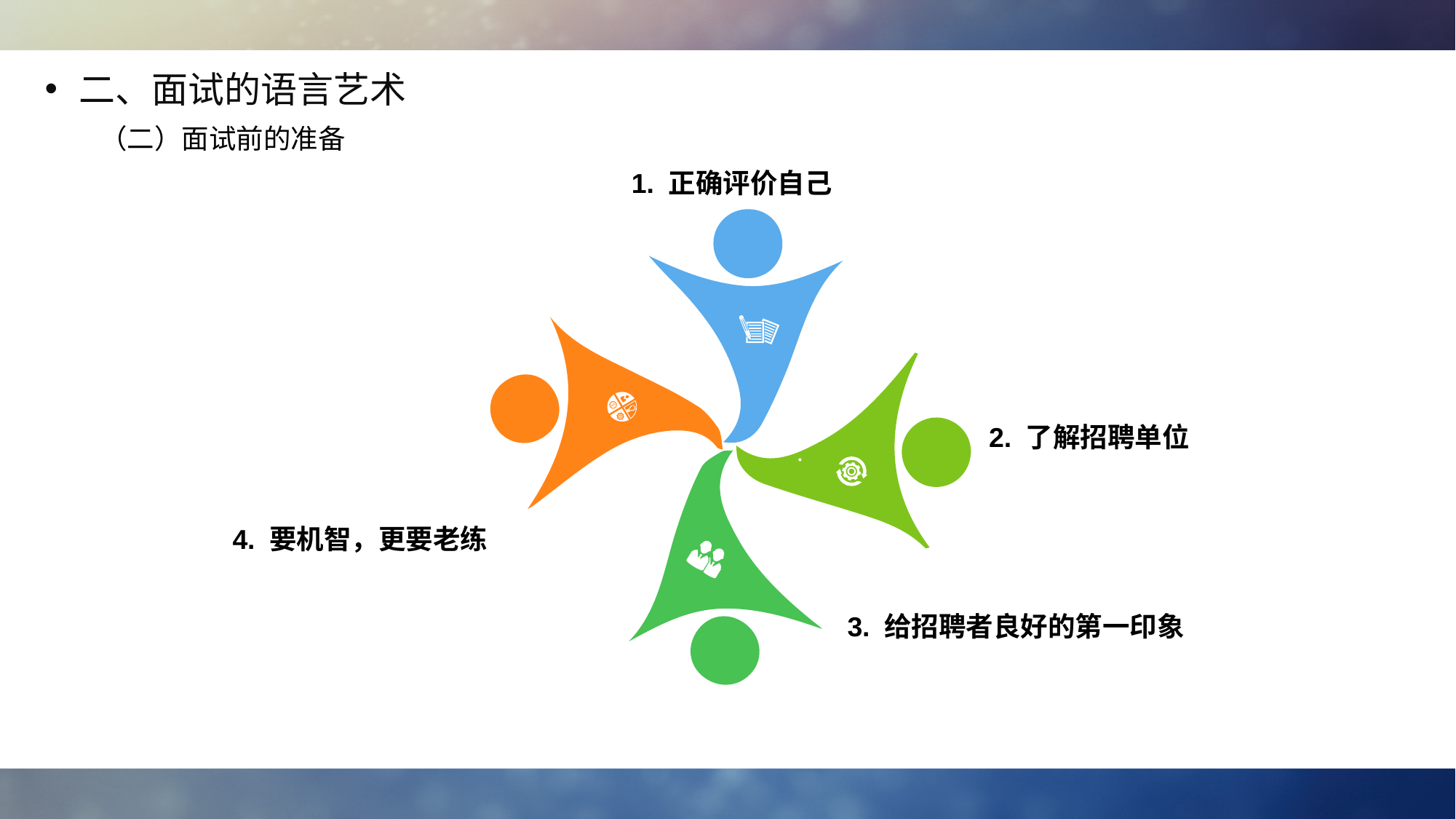

二、面试的语言艺术
（二）面试前的准备
1. 正确评价自己

2. 了解招聘单位

4. 要机智，更要老练
3. 给招聘者良好的第一印象